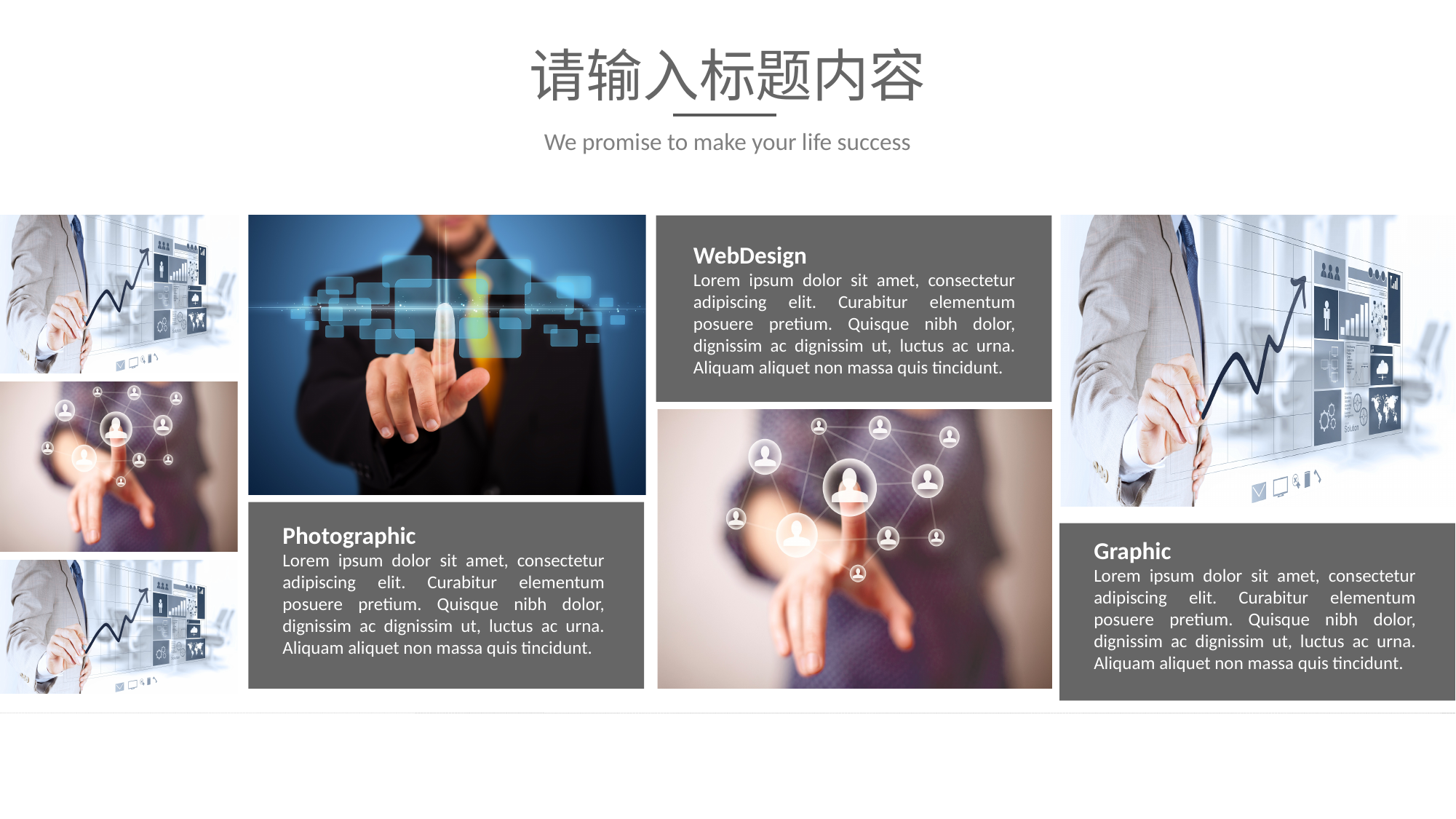

请输入标题内容
We promise to make your life success

WebDesign
Lorem ipsum dolor sit amet, consectetur adipiscing elit. Curabitur elementum posuere pretium. Quisque nibh dolor, dignissim ac dignissim ut, luctus ac urna. Aliquam aliquet non massa quis tincidunt.

Photographic
Lorem ipsum dolor sit amet, consectetur adipiscing elit. Curabitur elementum posuere pretium. Quisque nibh dolor, dignissim ac dignissim ut, luctus ac urna. Aliquam aliquet non massa quis tincidunt.

Graphic
Lorem ipsum dolor sit amet, consectetur adipiscing elit. Curabitur elementum posuere pretium. Quisque nibh dolor, dignissim ac dignissim ut, luctus ac urna. Aliquam aliquet non massa quis tincidunt.